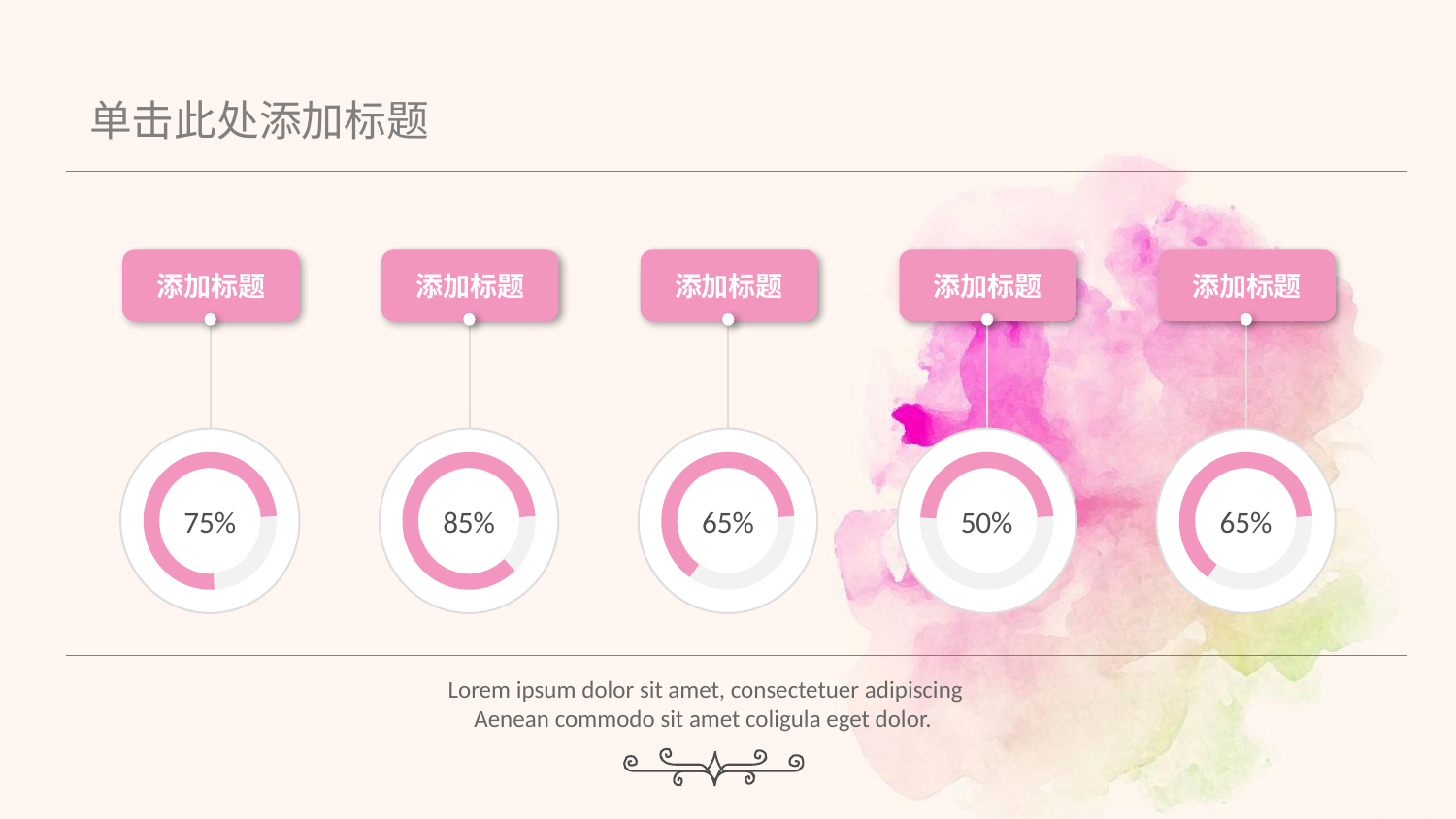

单击此处添加标题
添加标题
添加标题
添加标题
添加标题
添加标题

75%
85%
65%
50%
65%

Lorem ipsum dolor sit amet, consectetuer adipiscing
Aenean commodo sit amet coligula eget dolor.